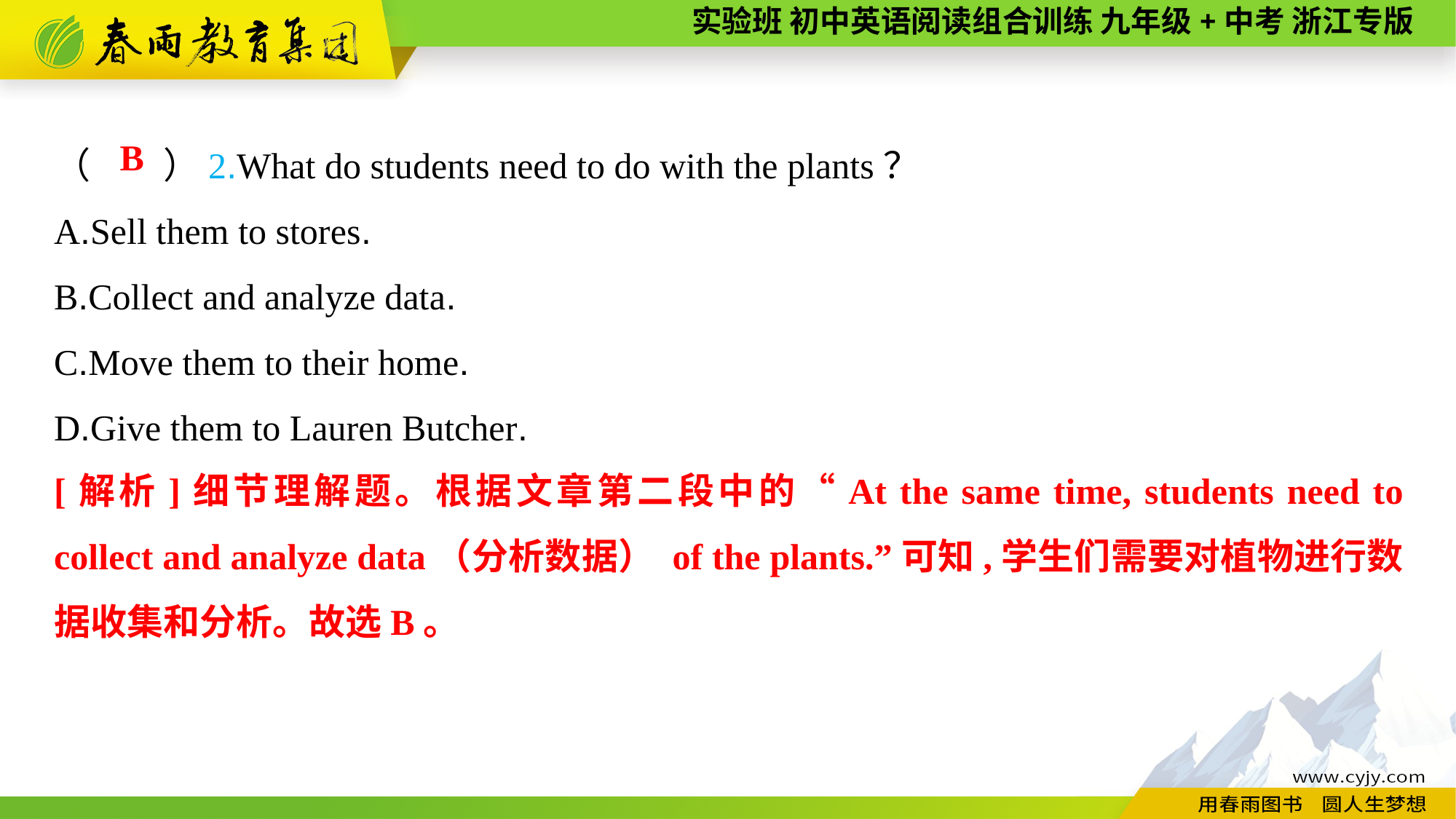

（　　）2.What do students need to do with the plants？
A.Sell them to stores.
B.Collect and analyze data.
C.Move them to their home.
D.Give them to Lauren Butcher.
B
[解析]细节理解题。根据文章第二段中的“At the same time, students need to collect and analyze data（分析数据） of the plants.”可知,学生们需要对植物进行数据收集和分析。故选B。